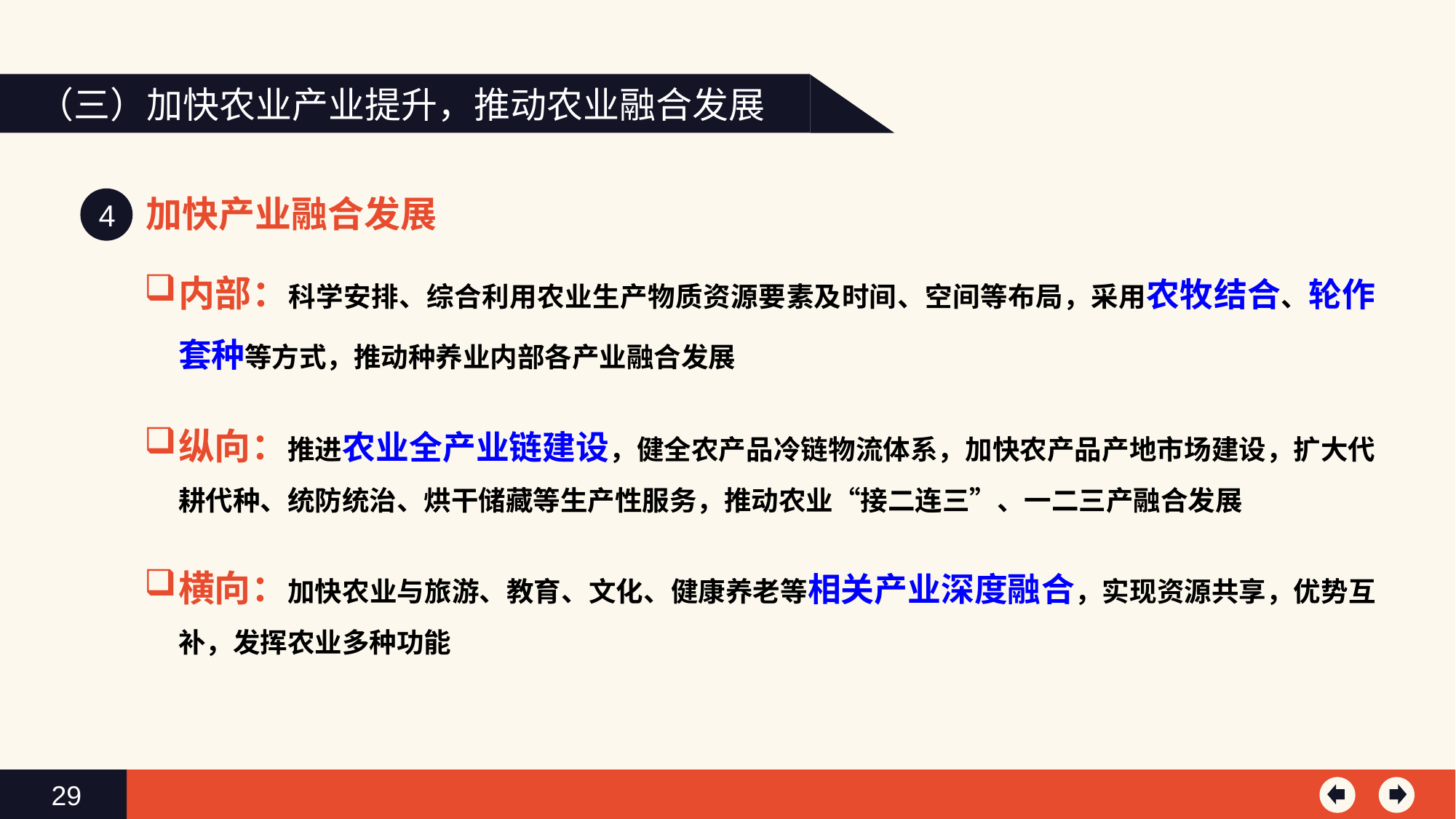

（三）加快农业产业提升，推动农业融合发展
加快产业融合发展
4
内部：科学安排、综合利用农业生产物质资源要素及时间、空间等布局，采用农牧结合、轮作套种等方式，推动种养业内部各产业融合发展
纵向：推进农业全产业链建设，健全农产品冷链物流体系，加快农产品产地市场建设，扩大代耕代种、统防统治、烘干储藏等生产性服务，推动农业“接二连三”、一二三产融合发展
横向：加快农业与旅游、教育、文化、健康养老等相关产业深度融合，实现资源共享，优势互补，发挥农业多种功能
29